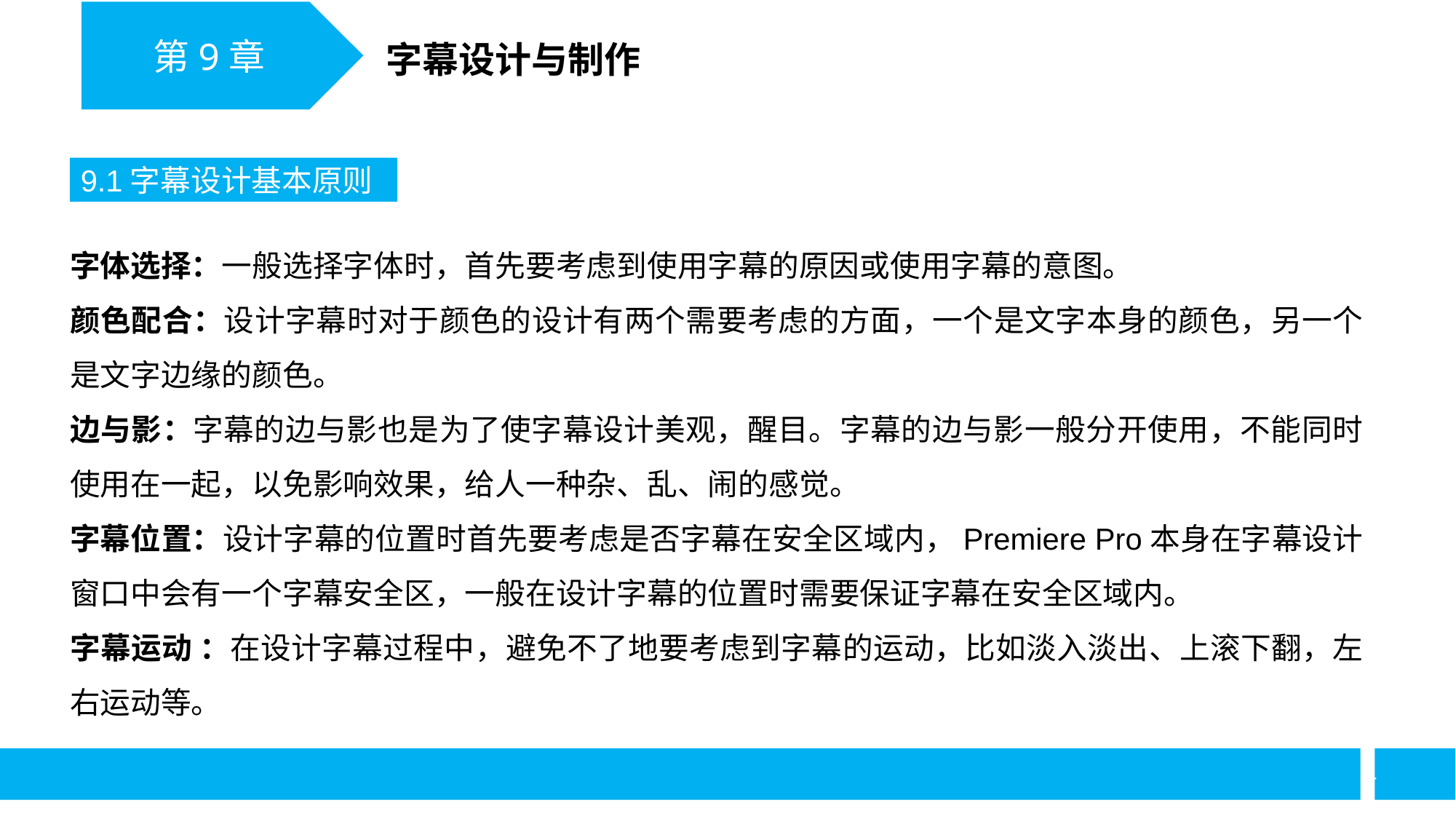

第9章
字幕设计与制作
9.1字幕设计基本原则
字体选择：一般选择字体时，首先要考虑到使用字幕的原因或使用字幕的意图。
颜色配合：设计字幕时对于颜色的设计有两个需要考虑的方面，一个是文字本身的颜色，另一个是文字边缘的颜色。
边与影：字幕的边与影也是为了使字幕设计美观，醒目。字幕的边与影一般分开使用，不能同时使用在一起，以免影响效果，给人一种杂、乱、闹的感觉。
字幕位置：设计字幕的位置时首先要考虑是否字幕在安全区域内，Premiere Pro本身在字幕设计窗口中会有一个字幕安全区，一般在设计字幕的位置时需要保证字幕在安全区域内。
字幕运动 ：在设计字幕过程中，避免不了地要考虑到字幕的运动，比如淡入淡出、上滚下翻，左右运动等。